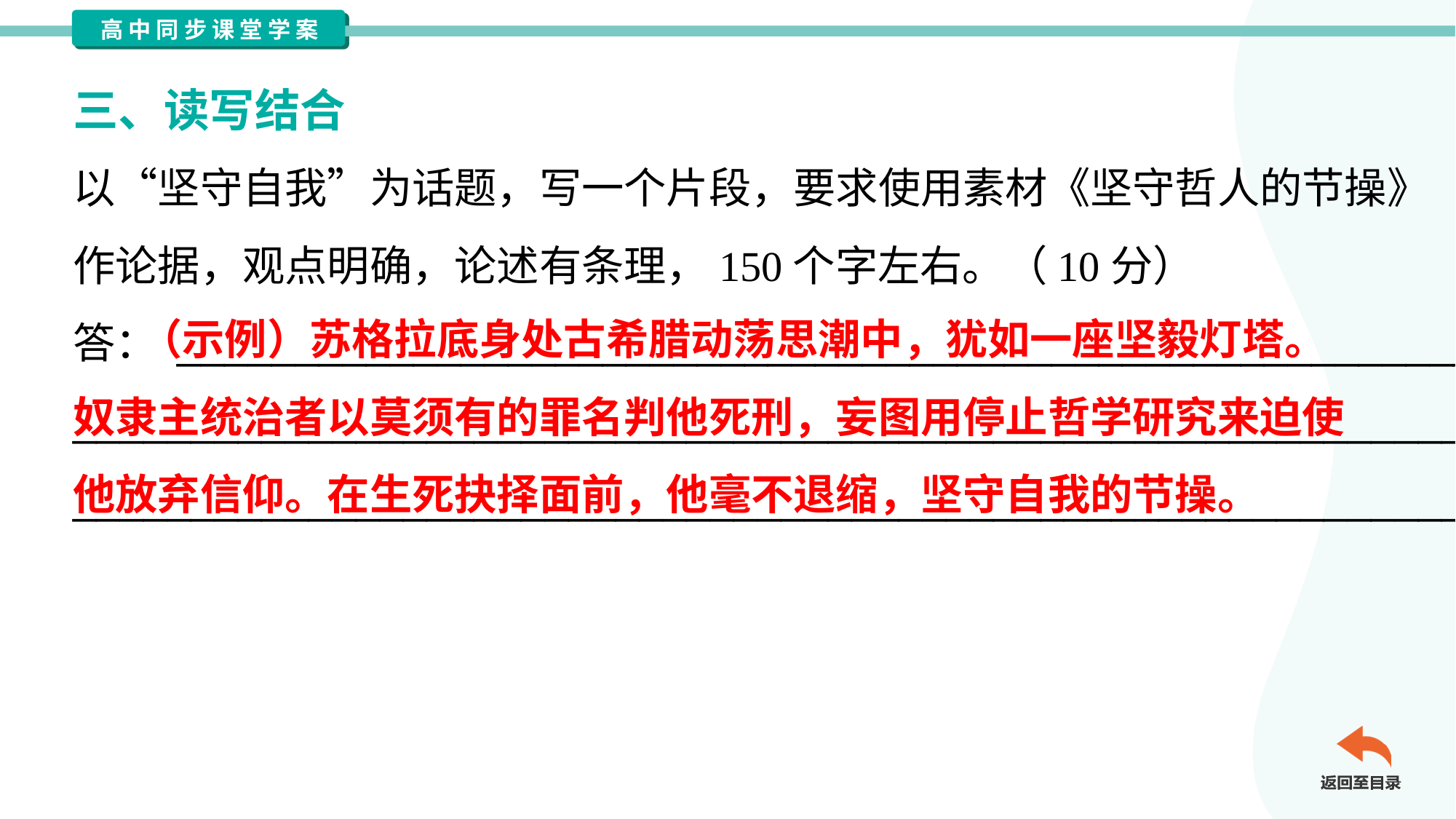

三、读写结合
以“坚守自我”为话题，写一个片段，要求使用素材《坚守哲人的节操》
作论据，观点明确，论述有条理，150个字左右。（10分）
答： ________________________________________________________
_____________________________________________________________
_____________________________________________________________
      （示例）苏格拉底身处古希腊动荡思潮中，犹如一座坚毅灯塔。
奴隶主统治者以莫须有的罪名判他死刑，妄图用停止哲学研究来迫使
他放弃信仰。在生死抉择面前，他毫不退缩，坚守自我的节操。